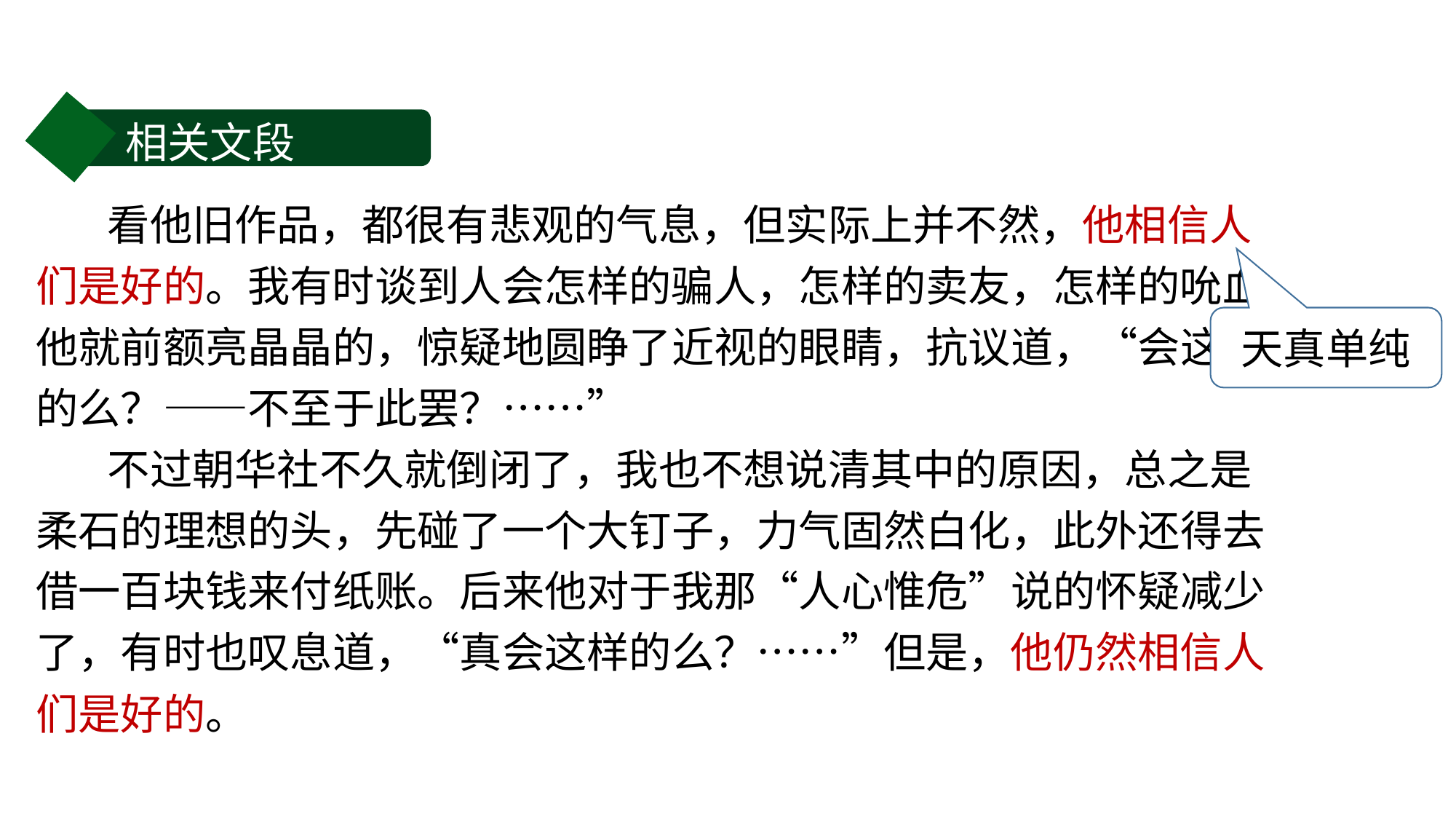

相关文段
看他旧作品，都很有悲观的气息，但实际上并不然，他相信人们是好的。我有时谈到人会怎样的骗人，怎样的卖友，怎样的吮血，他就前额亮晶晶的，惊疑地圆睁了近视的眼睛，抗议道，“会这样的么？——不至于此罢？……”
不过朝华社不久就倒闭了，我也不想说清其中的原因，总之是柔石的理想的头，先碰了一个大钉子，力气固然白化，此外还得去借一百块钱来付纸账。后来他对于我那“人心惟危”说的怀疑减少了，有时也叹息道，“真会这样的么？……”但是，他仍然相信人们是好的。
天真单纯